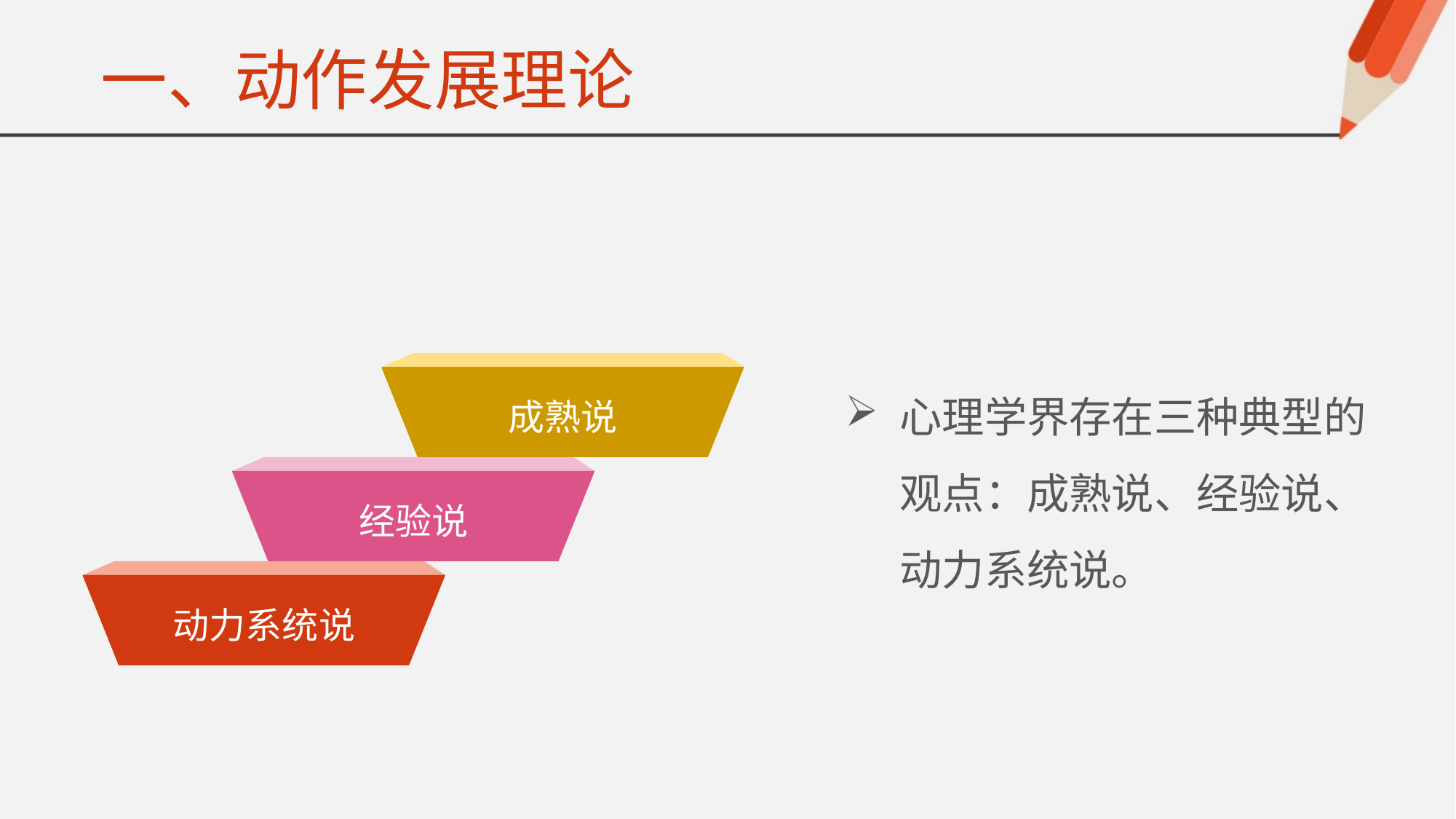

# 一、动作发展理论
心理学界存在三种典型的观点：成熟说、经验说、动力系统说。

成熟说

经验说

动力系统说